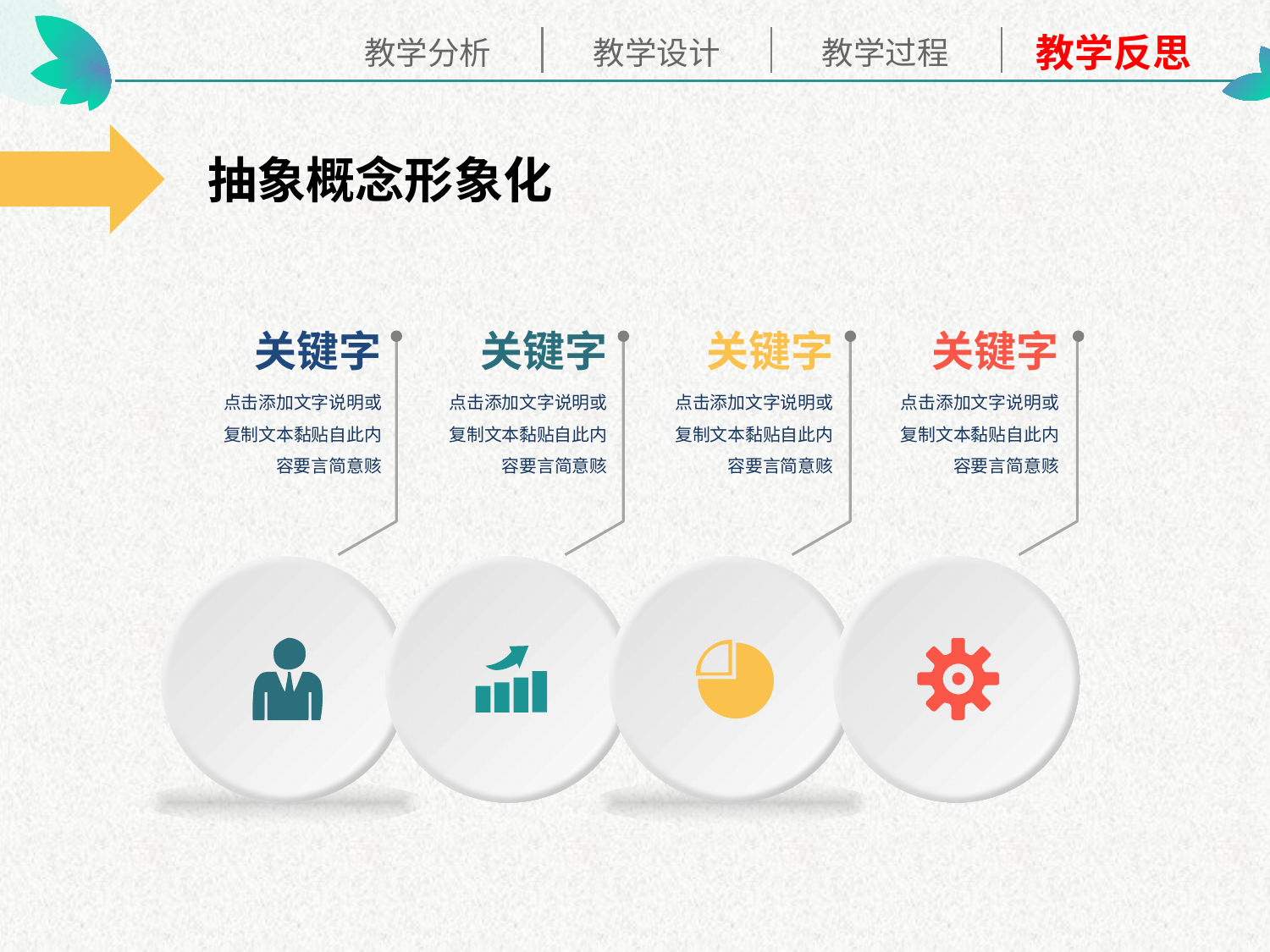

抽象概念形象化
关键字
点击添加文字说明或复制文本黏贴自此内容要言简意赅

关键字
点击添加文字说明或复制文本黏贴自此内容要言简意赅

关键字
点击添加文字说明或复制文本黏贴自此内容要言简意赅

关键字
点击添加文字说明或复制文本黏贴自此内容要言简意赅